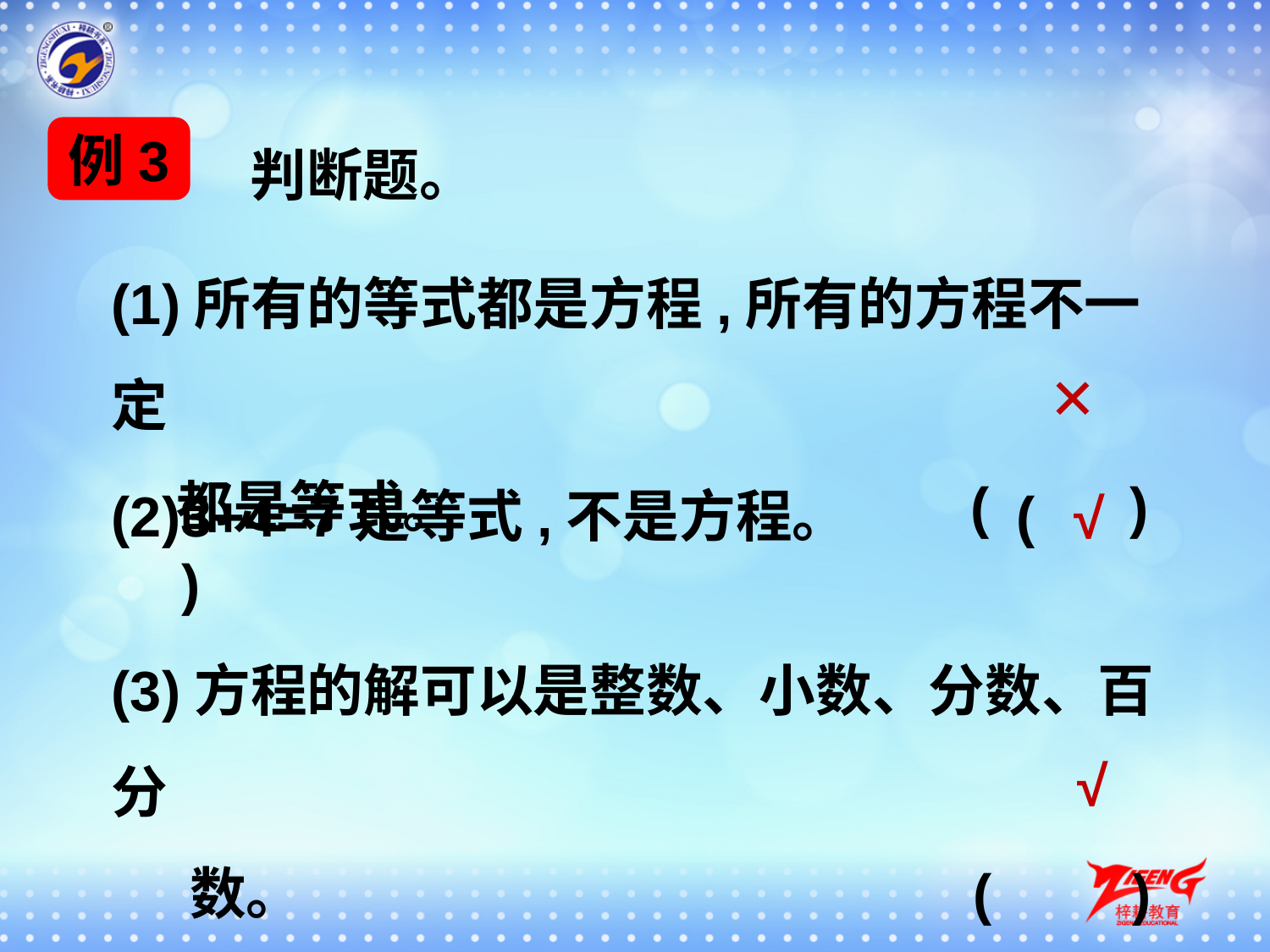

判断题。
例3
(1)所有的等式都是方程,所有的方程不一定
    都是等式。	                                    (　　)
✕
(2)3+4=7是等式,不是方程。	          (　　)
√
(3)方程的解可以是整数、小数、分数、百分
     数。	                                              (　　)
√